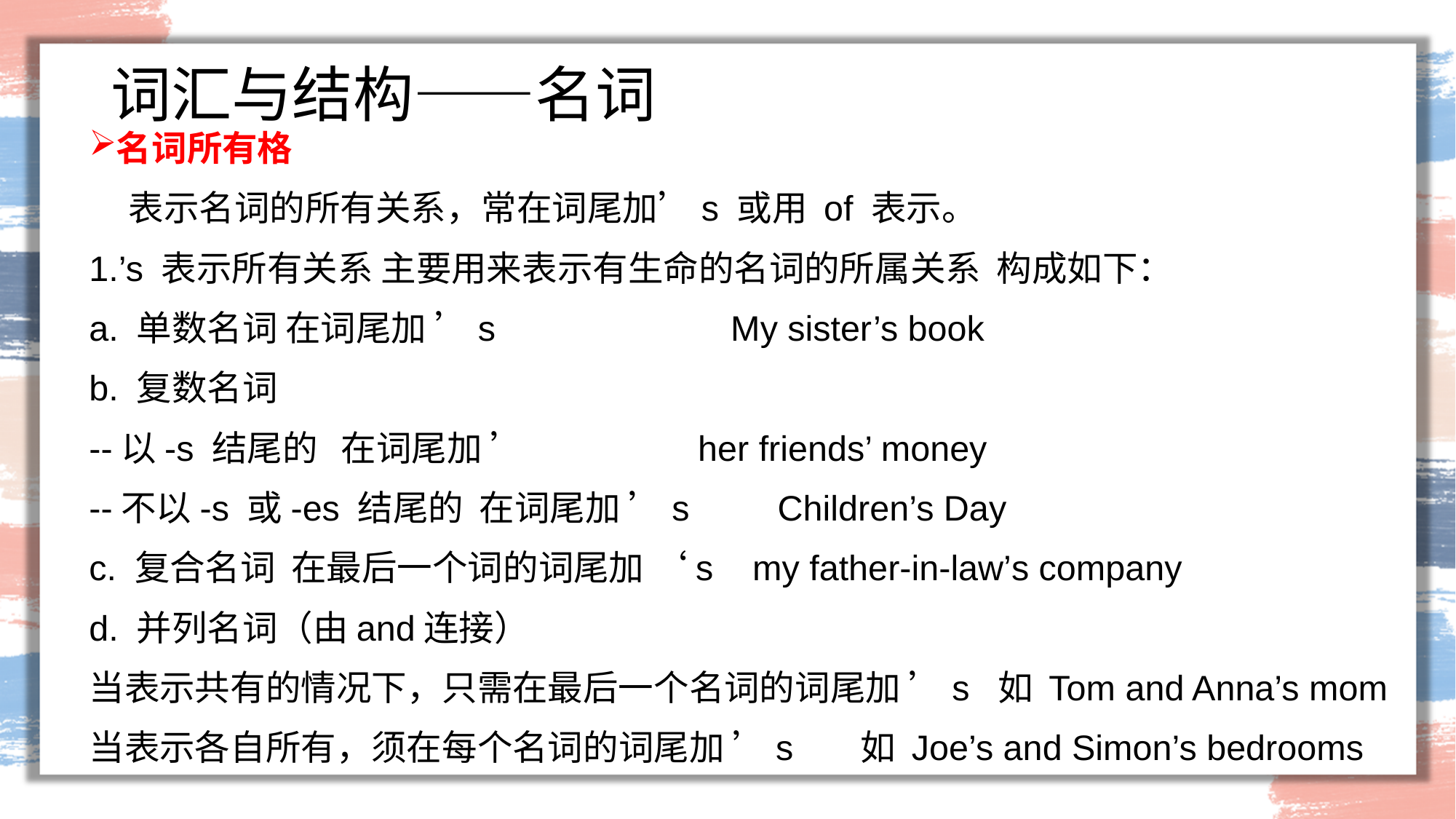

# 词汇与结构——名词
名词所有格
    表示名词的所有关系，常在词尾加’s 或用 of 表示。
1.’s 表示所有关系 主要用来表示有生命的名词的所属关系  构成如下：
a. 单数名词 在词尾加 ’s                        My sister’s book
b. 复数名词
--以-s 结尾的   在词尾加 ’                     her friends’ money
--不以-s 或-es 结尾的  在词尾加 ’s         Children’s Day
c. 复合名词  在最后一个词的词尾加 ‘s    my father-in-law’s company
d. 并列名词（由and连接）
当表示共有的情况下，只需在最后一个名词的词尾加 ’s  如 Tom and Anna’s mom
当表示各自所有，须在每个名词的词尾加 ’s      如 Joe’s and Simon’s bedrooms